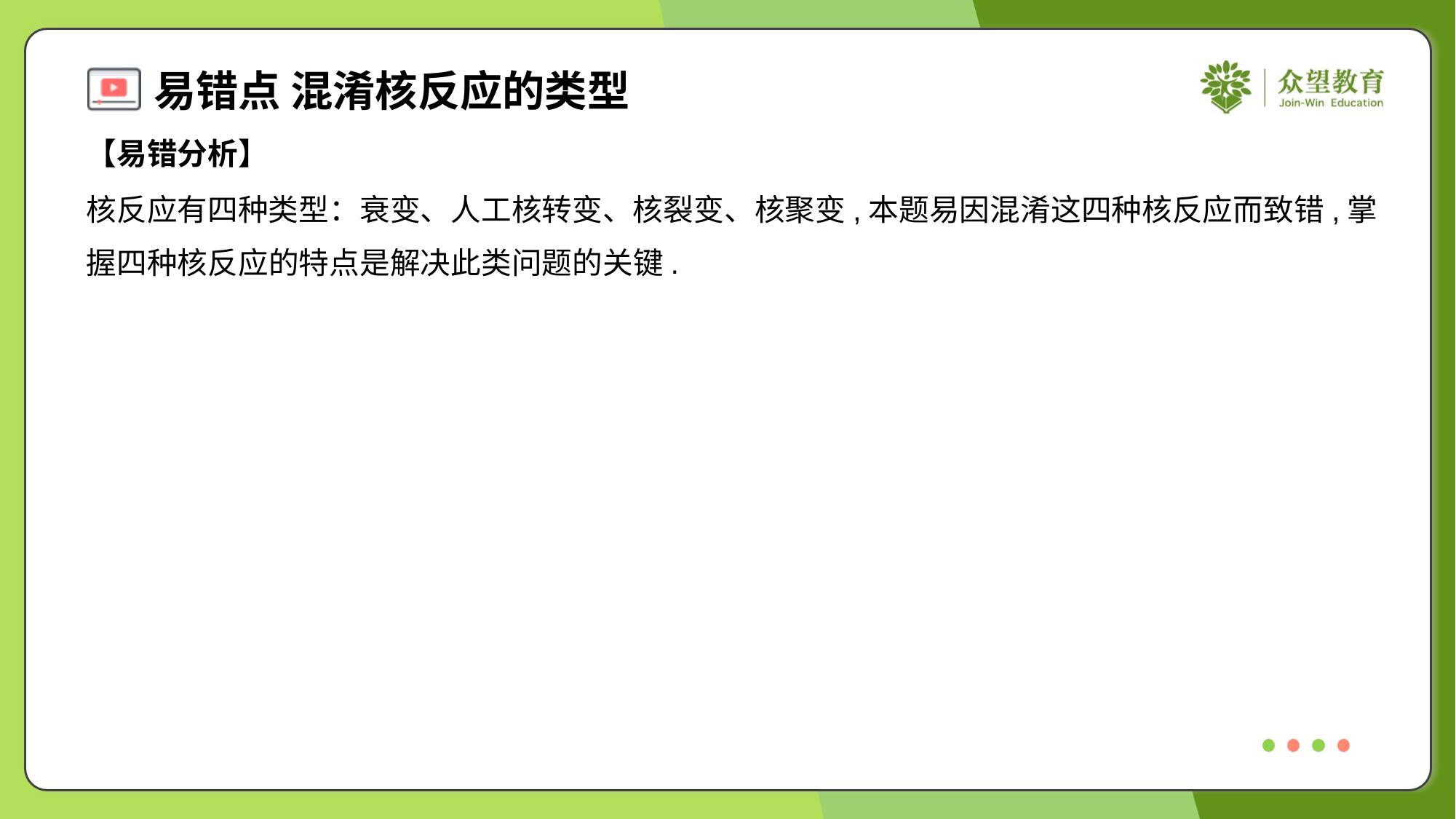

【易错分析】
核反应有四种类型：衰变、人工核转变、核裂变、核聚变,本题易因混淆这四种核反应而致错,掌
握四种核反应的特点是解决此类问题的关键.